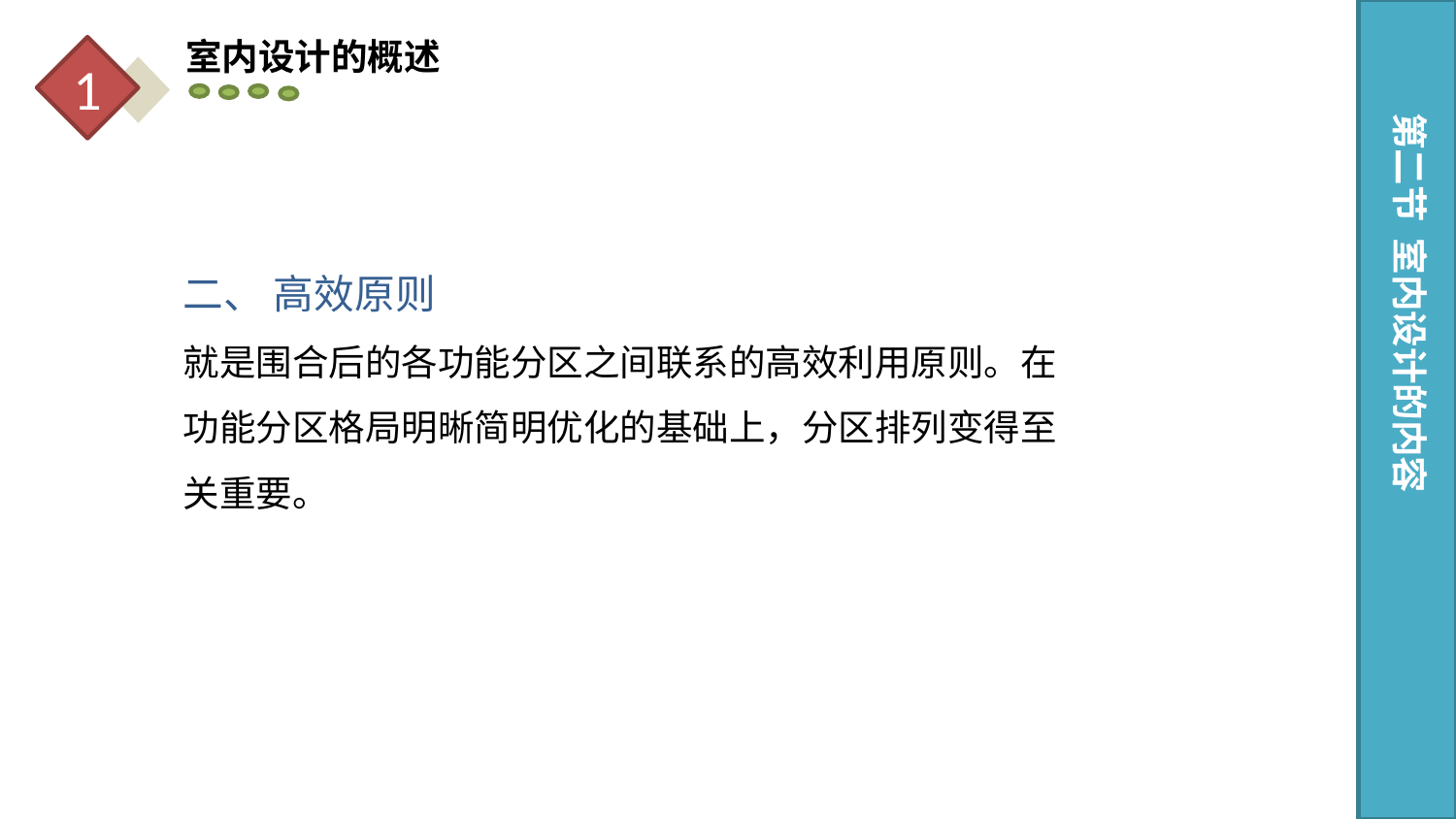

室内设计的概述
1

第二节  室内设计的内容
二、 高效原则
就是围合后的各功能分区之间联系的高效利用原则。在功能分区格局明晰简明优化的基础上，分区排列变得至关重要。